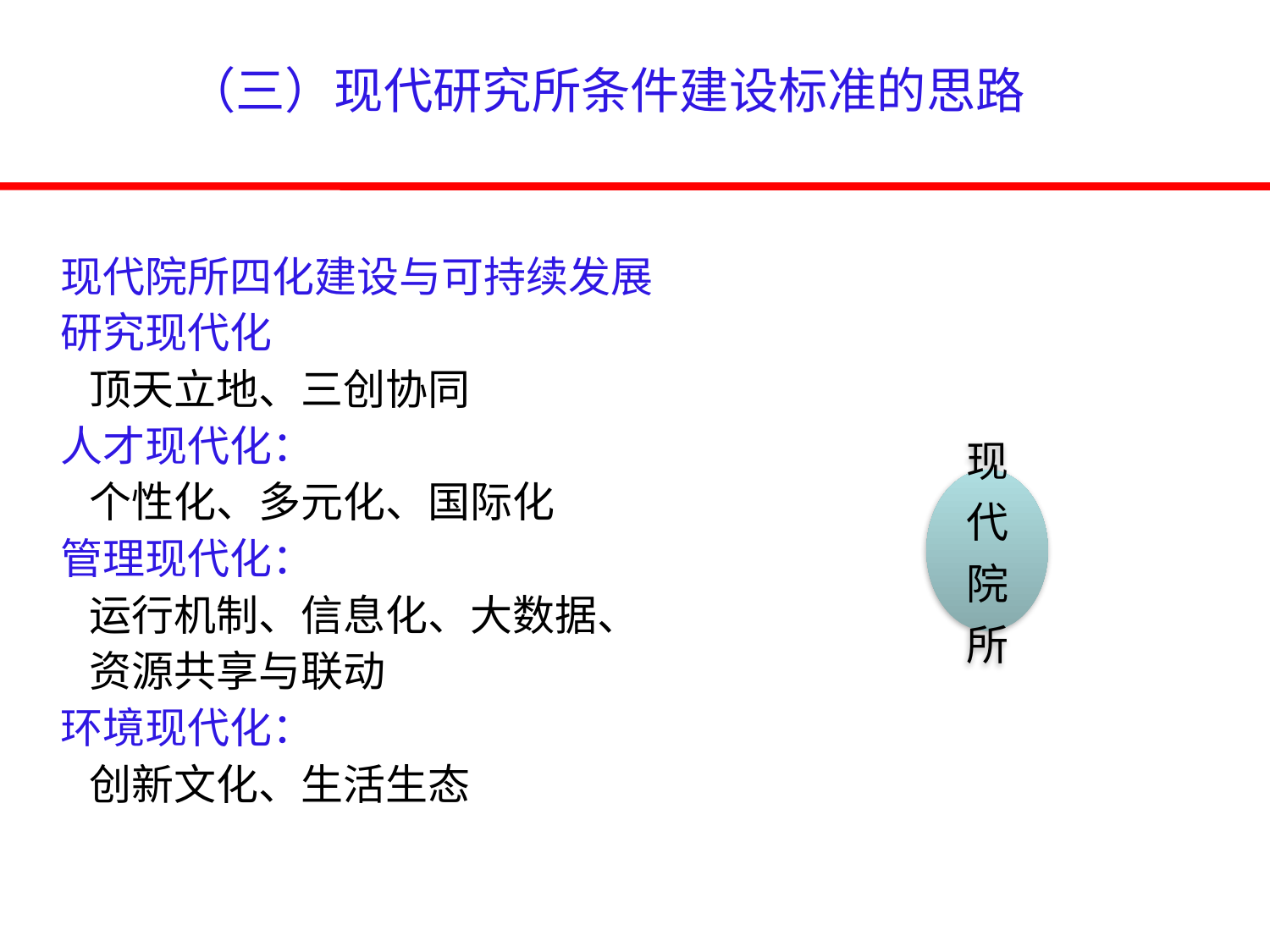

（三）现代研究所条件建设标准的思路

现代院所
人才现代化
管理现代化
环境现代化
    现代院所四化建设与可持续发展
    研究现代化
       顶天立地、三创协同
    人才现代化：
       个性化、多元化、国际化
    管理现代化：
       运行机制、信息化、大数据、
       资源共享与联动
    环境现代化：
       创新文化、生活生态